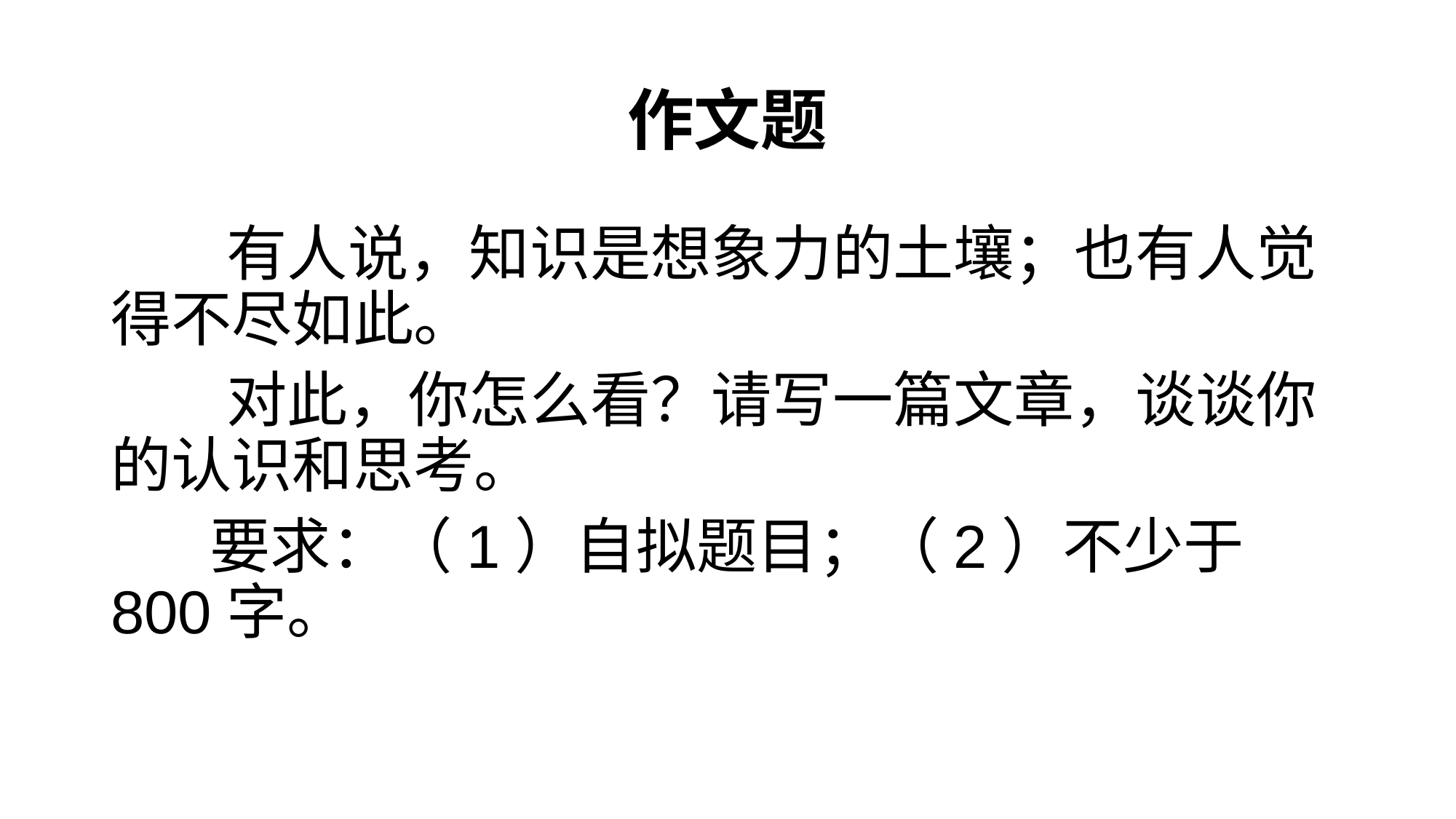

# 作文题
      有人说，知识是想象力的土壤；也有人觉得不尽如此。
      对此，你怎么看？请写一篇文章，谈谈你的认识和思考。
     要求：（1）自拟题目；（2）不少于800字。